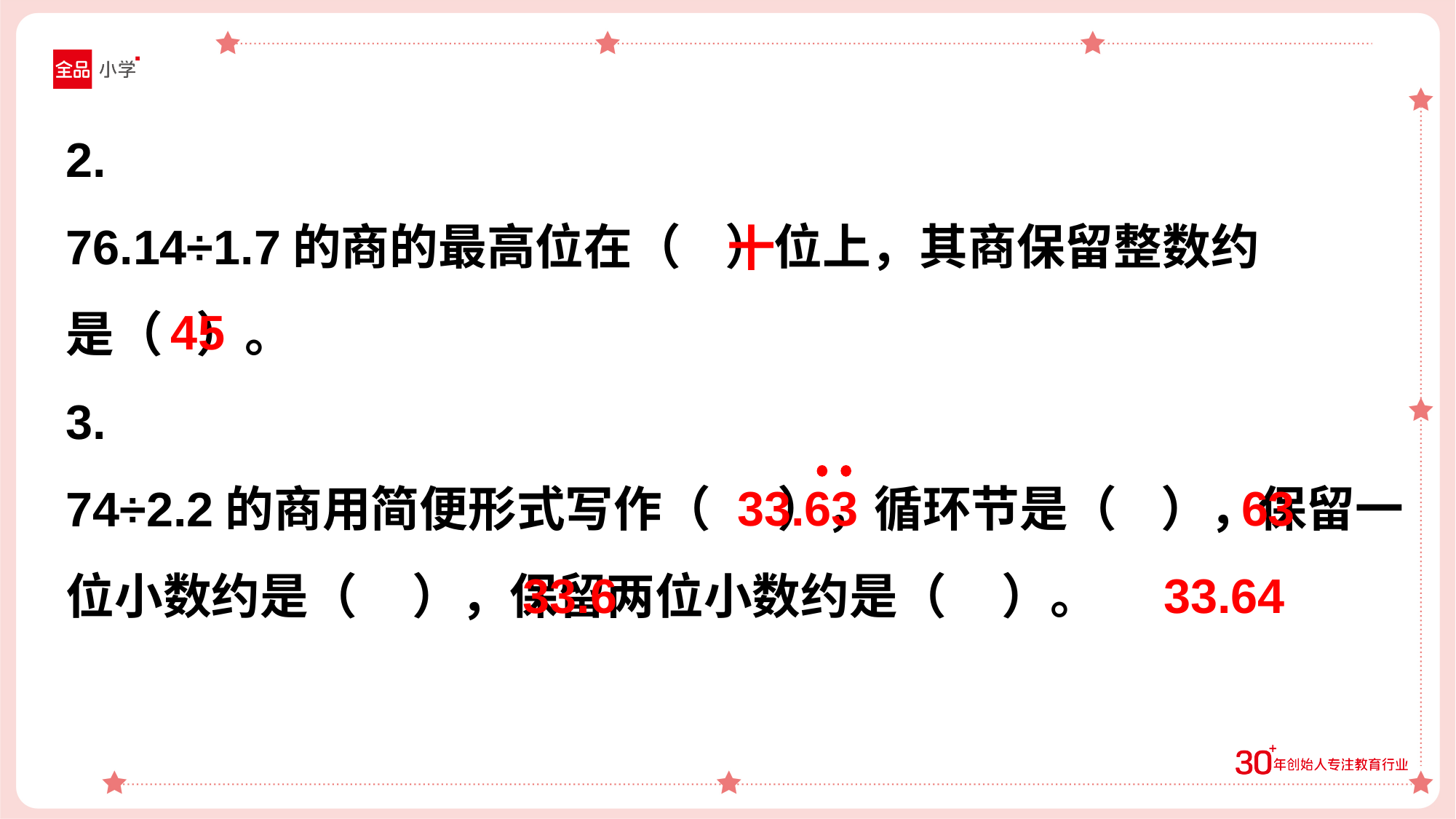

2.
76.14÷1.7的商的最高位在（    ）位上，其商保留整数约
是（   ）。
3.
74÷2.2的商用简便形式写作（      ），循环节是（    ），保留一位小数约是（     ），保留两位小数约是（     ）。
十
45
33.63

63
33.6
33.64